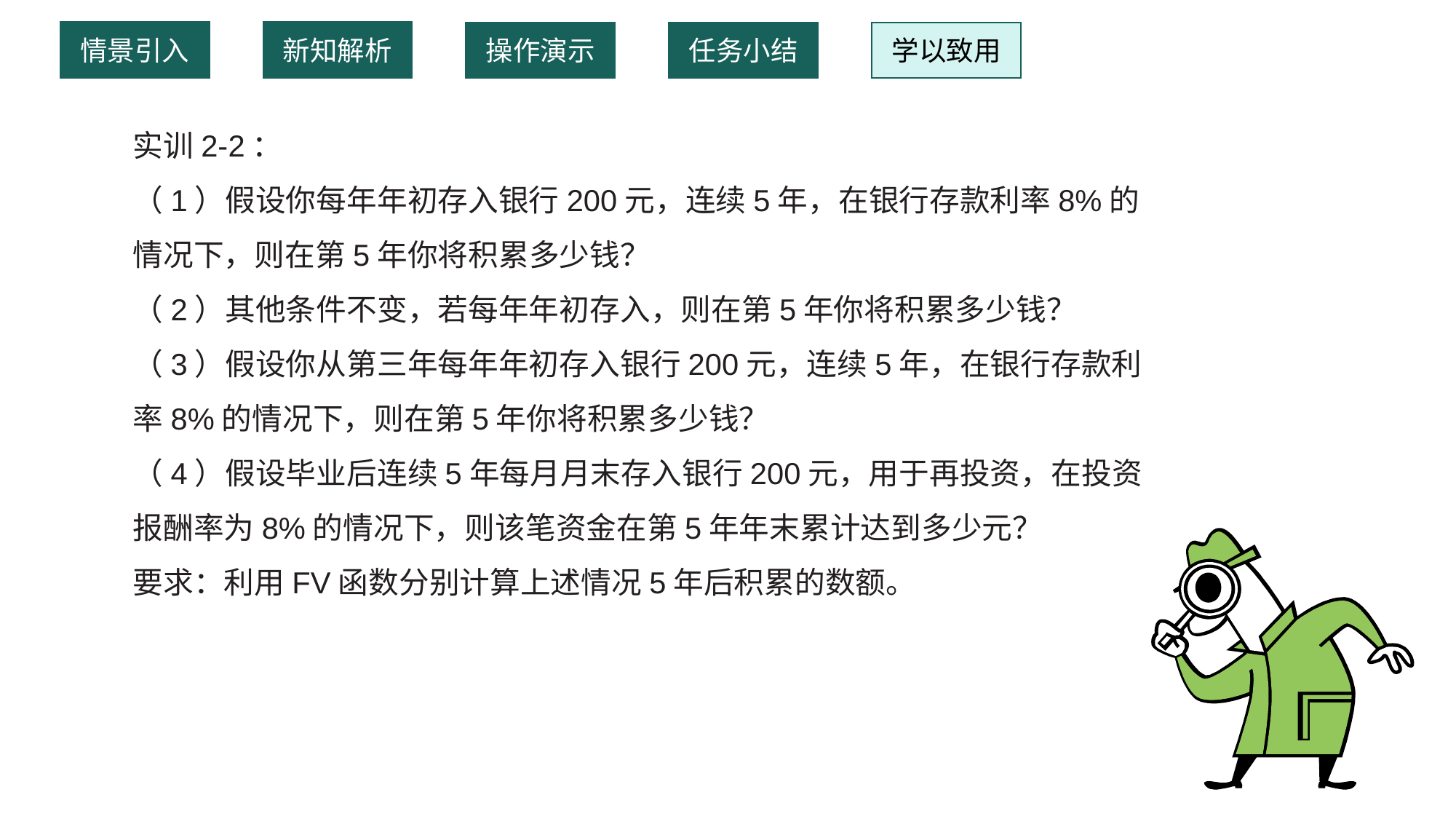

情景引入
新知解析
操作演示
任务小结
学以致用
实训2-2：
（1）假设你每年年初存入银行200元，连续5年，在银行存款利率8%的情况下，则在第5年你将积累多少钱？
（2）其他条件不变，若每年年初存入，则在第5年你将积累多少钱？
（3）假设你从第三年每年年初存入银行200元，连续5年，在银行存款利率8%的情况下，则在第5年你将积累多少钱？
（4）假设毕业后连续5年每月月末存入银行200元，用于再投资，在投资报酬率为8%的情况下，则该笔资金在第5年年末累计达到多少元？
要求：利用FV函数分别计算上述情况5年后积累的数额。